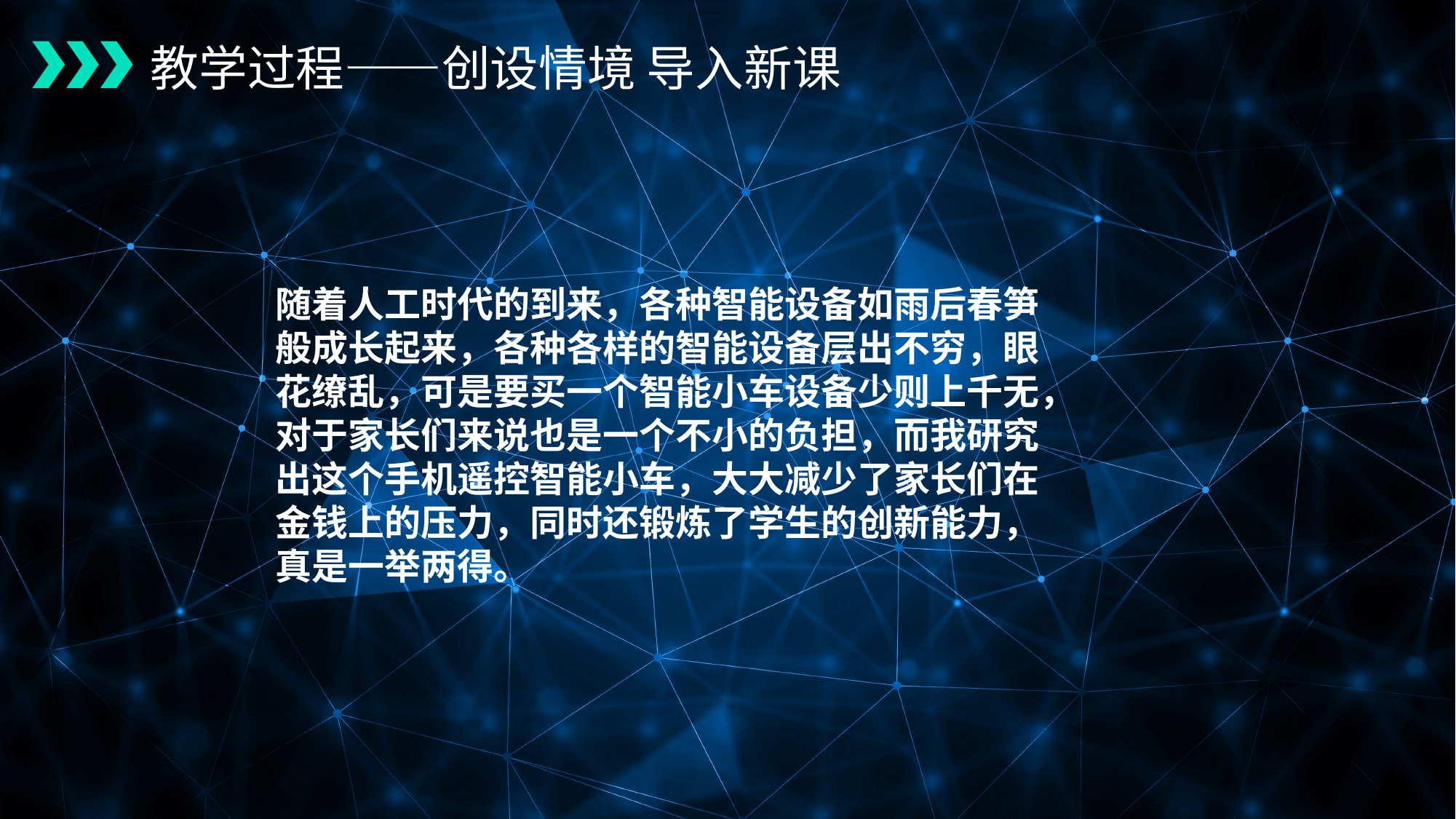

教学过程——创设情境 导入新课

随着人工时代的到来，各种智能设备如雨后春笋般成长起来，各种各样的智能设备层出不穷，眼花缭乱，可是要买一个智能小车设备少则上千无，对于家长们来说也是一个不小的负担，而我研究出这个手机遥控智能小车，大大减少了家长们在金钱上的压力，同时还锻炼了学生的创新能力，真是一举两得。